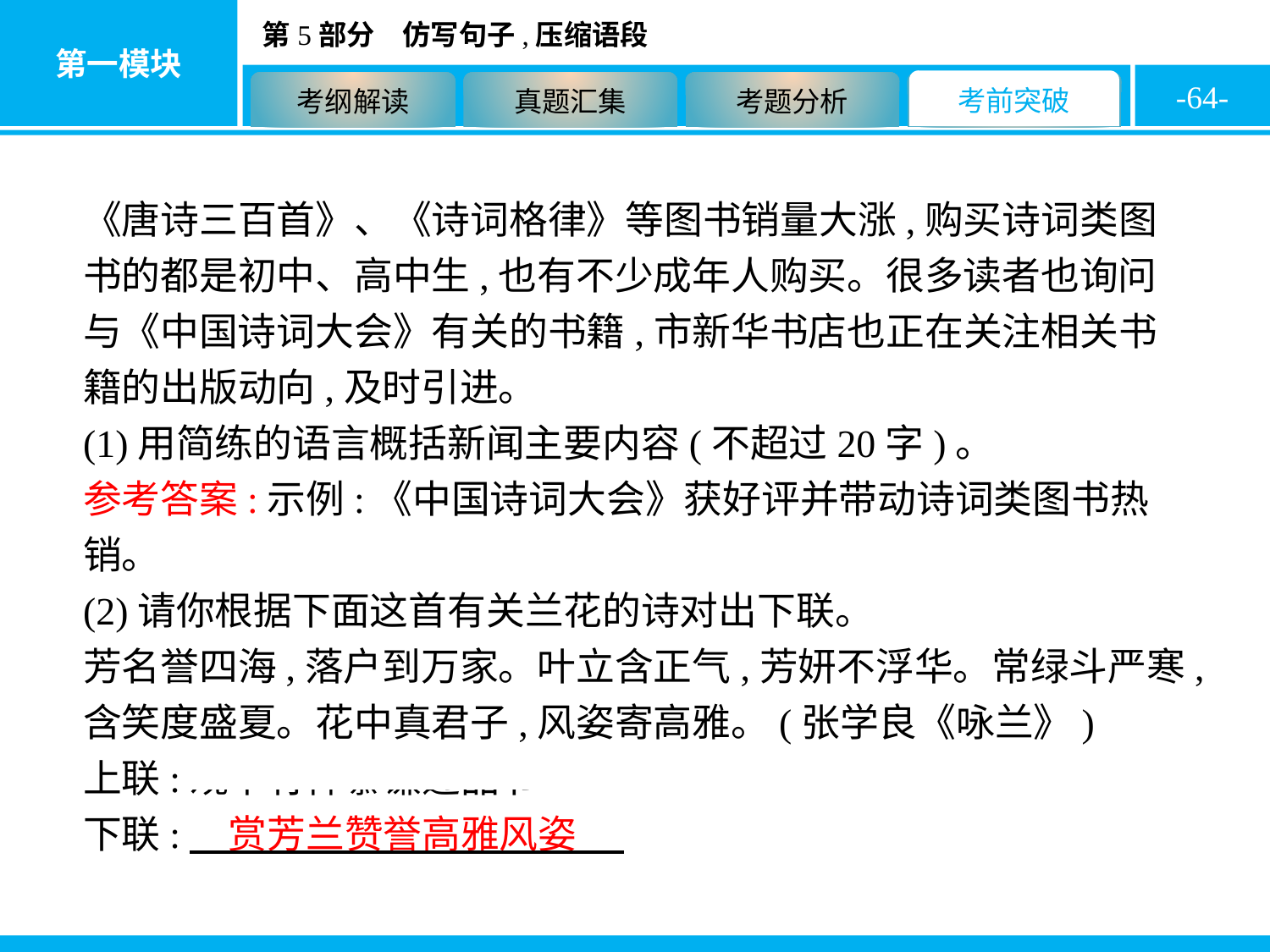

-64-
《唐诗三百首》、《诗词格律》等图书销量大涨,购买诗词类图书的都是初中、高中生,也有不少成年人购买。很多读者也询问与《中国诗词大会》有关的书籍,市新华书店也正在关注相关书籍的出版动向,及时引进。
(1)用简练的语言概括新闻主要内容(不超过20字)。
参考答案:示例:《中国诗词大会》获好评并带动诗词类图书热销。
(2)请你根据下面这首有关兰花的诗对出下联。
芳名誉四海,落户到万家。叶立含正气,芳妍不浮华。常绿斗严寒,含笑度盛夏。花中真君子,风姿寄高雅。(张学良《咏兰》)
上联:观翠竹仰慕谦逊品节
下联:　赏芳兰赞誉高雅风姿